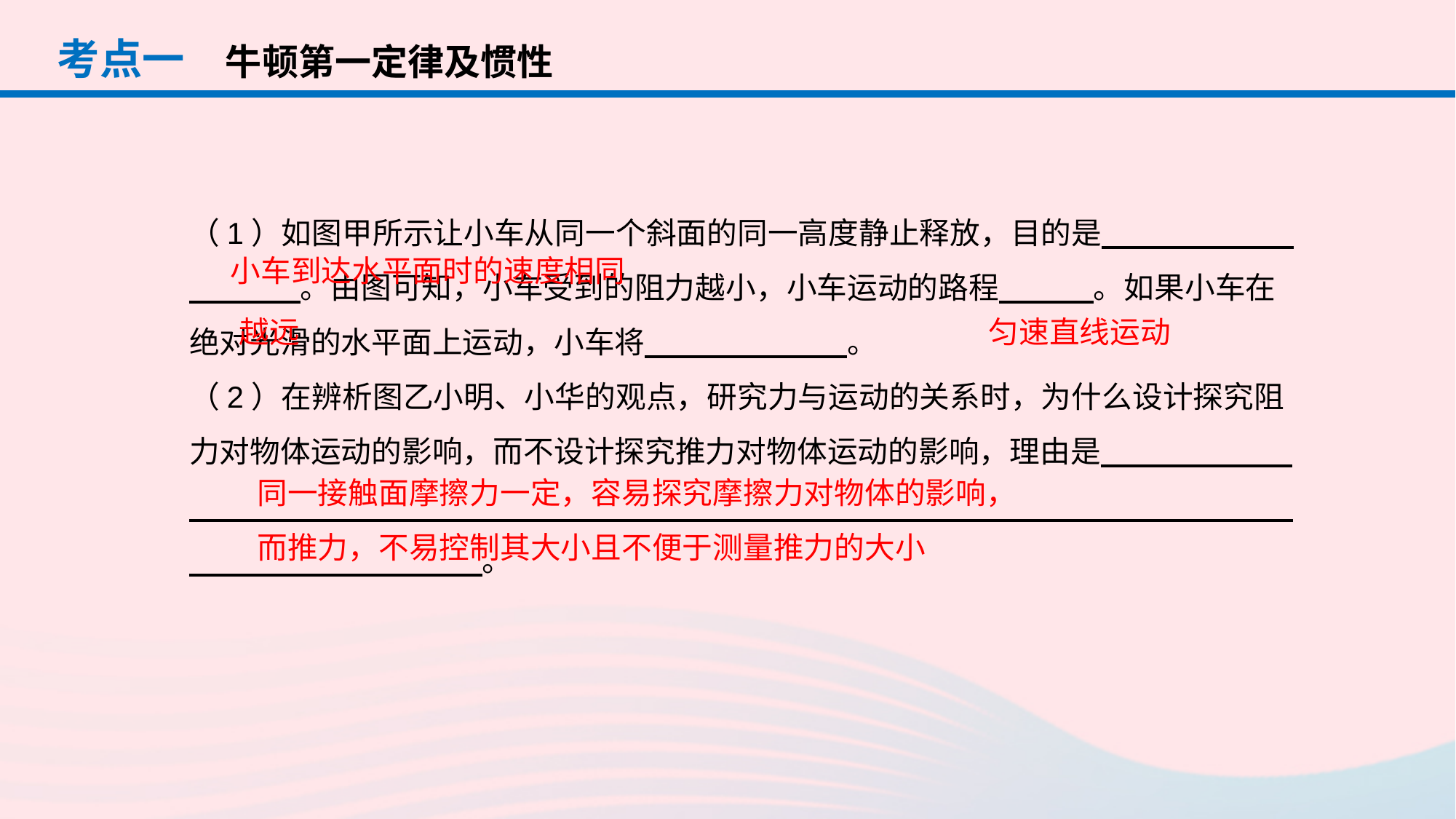

考点一
牛顿第一定律及惯性
（1）如图甲所示让小车从同一个斜面的同一高度静止释放，目的是　                                     　。由图可知，小车受到的阻力越小，小车运动的路程　     　。如果小车在绝对光滑的水平面上运动，小车将　                     　。
（2）在辨析图乙小明、小华的观点，研究力与运动的关系时，为什么设计探究阻力对物体运动的影响，而不设计探究推力对物体运动的影响，理由是　                                                                                                                                                                                                                                     　。
小车到达水平面时的速度相同
越远
匀速直线运动
同一接触面摩擦力一定，容易探究摩擦力对物体的影响，而推力，不易控制其大小且不便于测量推力的大小